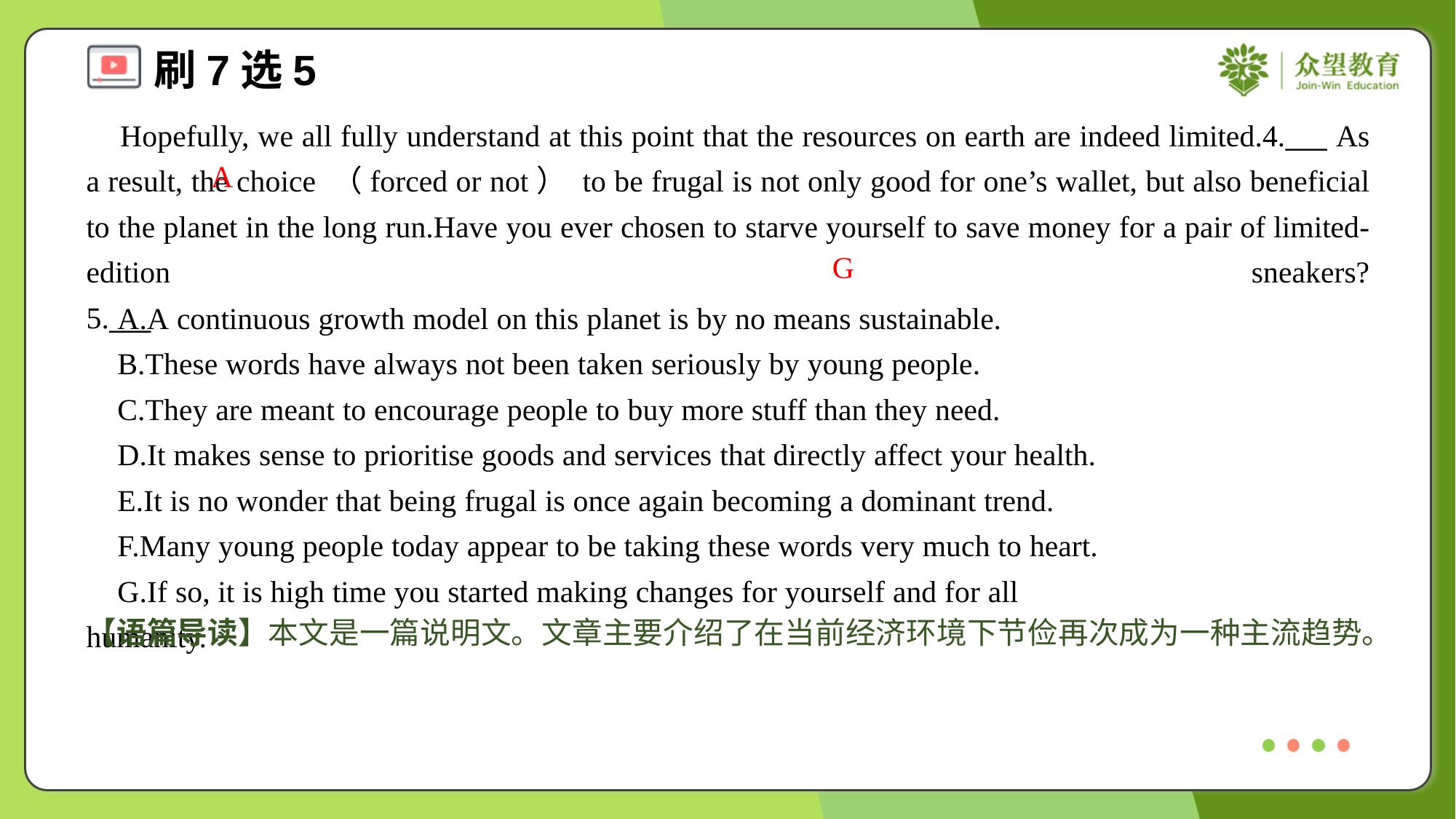

Hopefully, we all fully understand at this point that the resources on earth are indeed limited.4.___ As a result, the choice （forced or not） to be frugal is not only good for one’s wallet, but also beneficial to the planet in the long run.Have you ever chosen to starve yourself to save money for a pair of limited-edition sneakers? 5.___#4
A
G
    A.A continuous growth model on this planet is by no means sustainable.
    B.These words have always not been taken seriously by young people.
    C.They are meant to encourage people to buy more stuff than they need.
    D.It makes sense to prioritise goods and services that directly affect your health.
    E.It is no wonder that being frugal is once again becoming a dominant trend.
    F.Many young people today appear to be taking these words very much to heart.
    G.If so, it is high time you started making changes for yourself and for all humanity.#7
【语篇导读】本文是一篇说明文。文章主要介绍了在当前经济环境下节俭再次成为一种主流趋势。